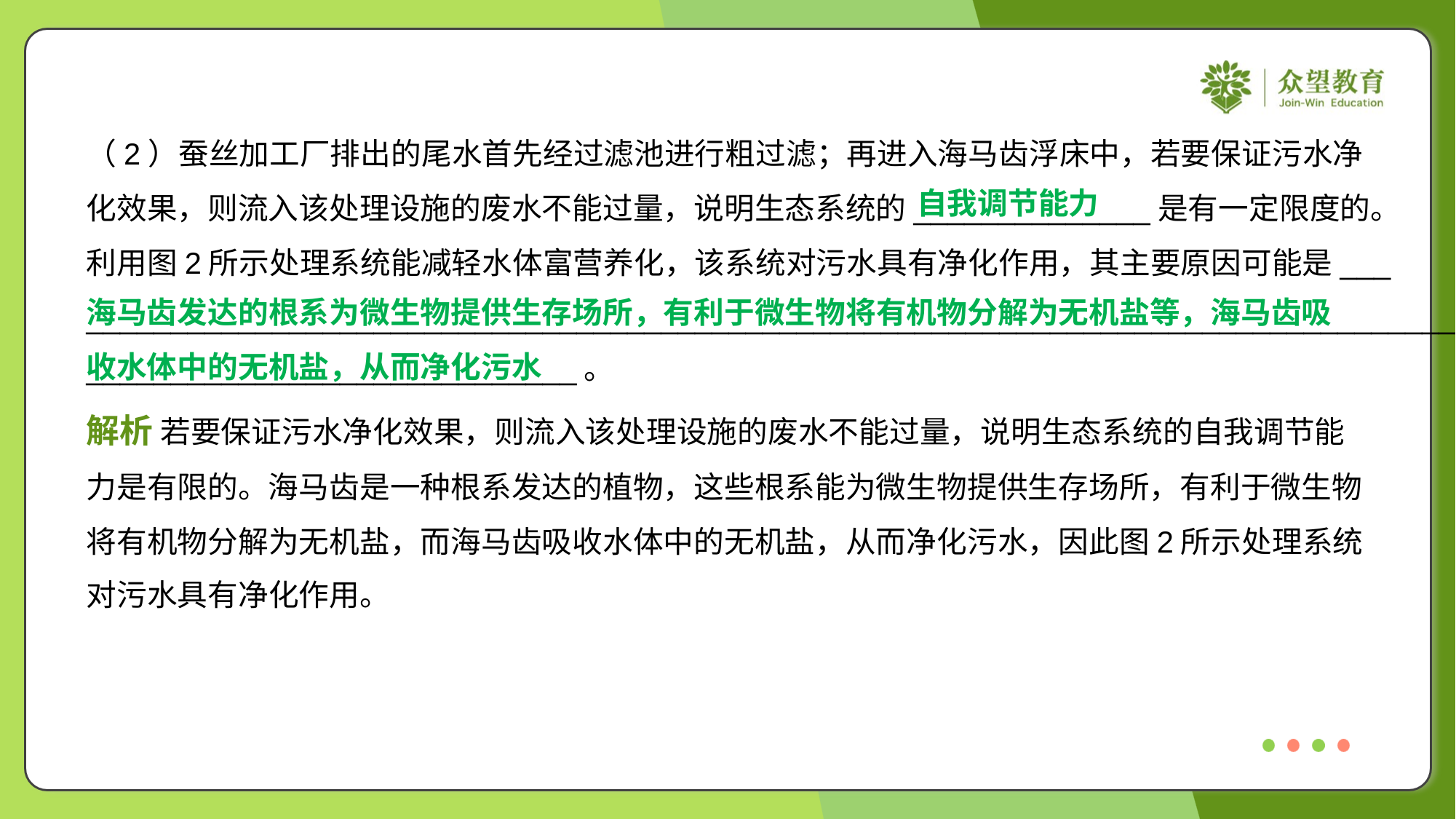

（2）蚕丝加工厂排出的尾水首先经过滤池进行粗过滤；再进入海马齿浮床中，若要保证污水净
化效果，则流入该处理设施的废水不能过量，说明生态系统的______________是有一定限度的。
利用图2所示处理系统能减轻水体富营养化，该系统对污水具有净化作用，其主要原因可能是___
____________________________________________________________________________________
_____________________________。
自我调节能力
海马齿发达的根系为微生物提供生存场所，有利于微生物将有机物分解为无机盐等，海马齿吸收水体中的无机盐，从而净化污水
解析 若要保证污水净化效果，则流入该处理设施的废水不能过量，说明生态系统的自我调节能
力是有限的。海马齿是一种根系发达的植物，这些根系能为微生物提供生存场所，有利于微生物
将有机物分解为无机盐，而海马齿吸收水体中的无机盐，从而净化污水，因此图2所示处理系统
对污水具有净化作用。